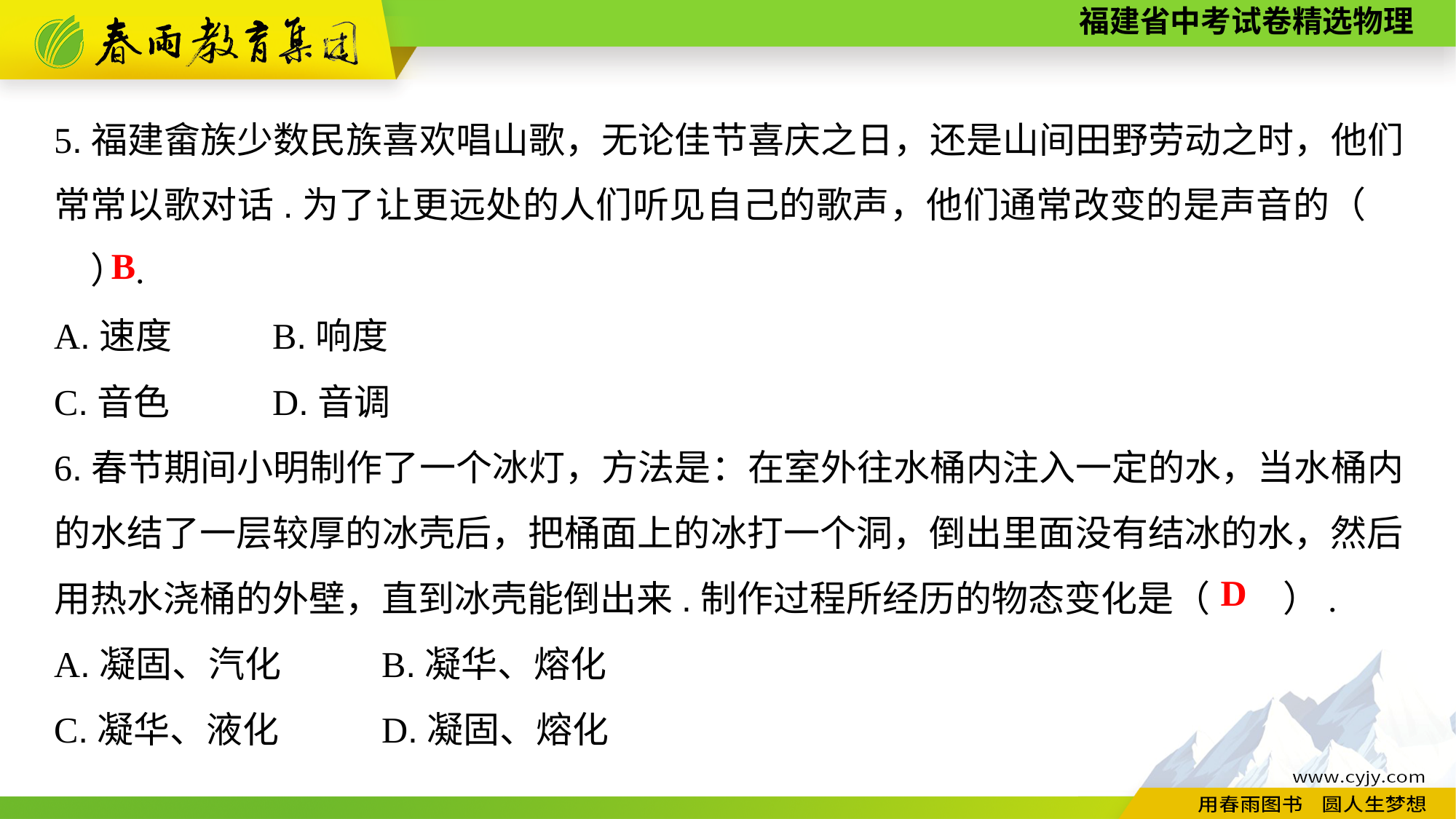

5.福建畲族少数民族喜欢唱山歌，无论佳节喜庆之日，还是山间田野劳动之时，他们常常以歌对话.为了让更远处的人们听见自己的歌声，他们通常改变的是声音的（　　）.
A.速度	B.响度
C.音色　　	D.音调
6.春节期间小明制作了一个冰灯，方法是：在室外往水桶内注入一定的水，当水桶内的水结了一层较厚的冰壳后，把桶面上的冰打一个洞，倒出里面没有结冰的水，然后用热水浇桶的外壁，直到冰壳能倒出来.制作过程所经历的物态变化是（　　）.
A.凝固、汽化	B.凝华、熔化
C.凝华、液化　　	D.凝固、熔化
B
D